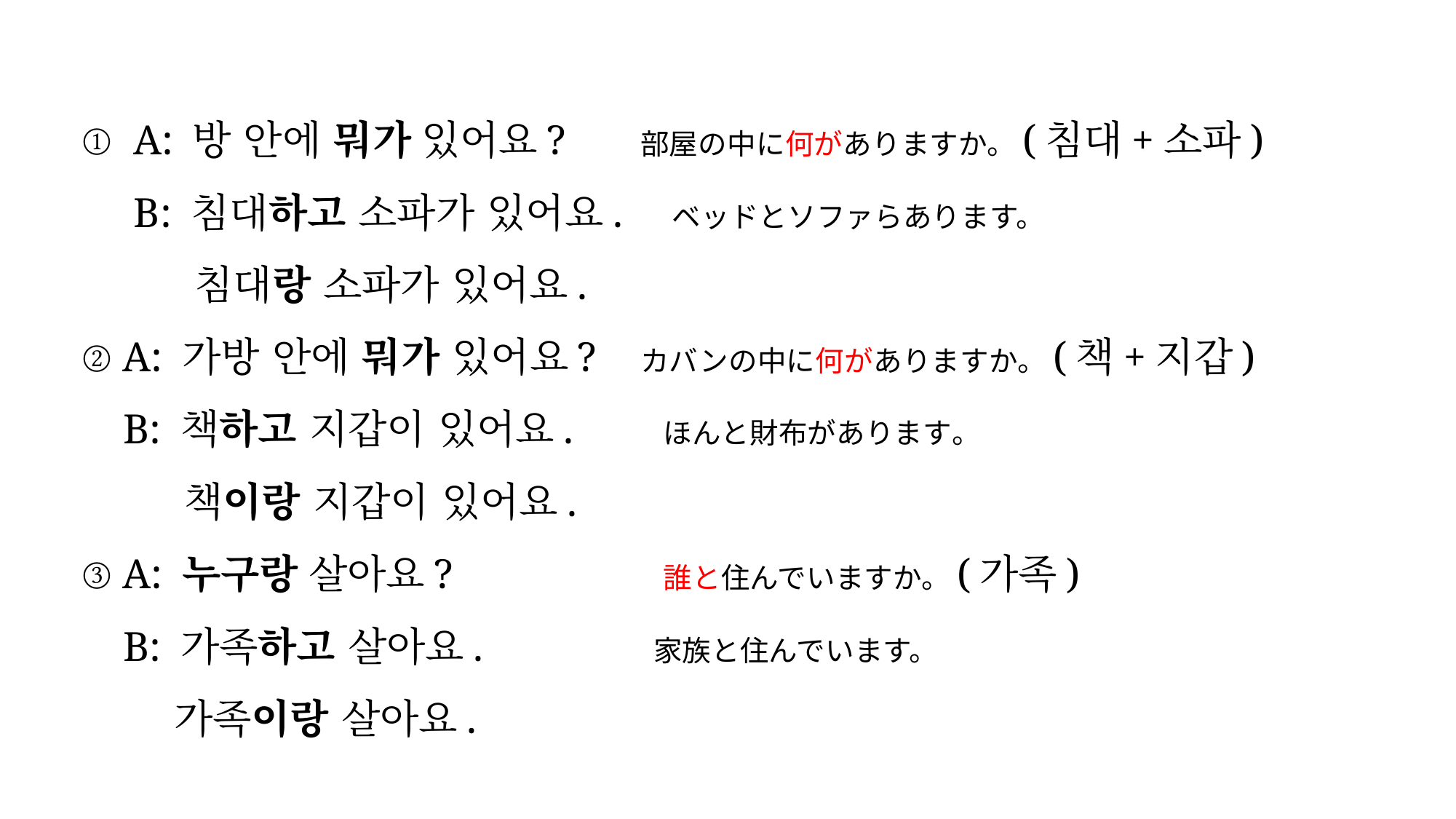

#
①  A: 방 안에 뭐가 있어요?	　部屋の中に何がありますか。(침대+소파)
     B: 침대하고 소파가 있어요.　ベッドとソファらあります。
          침대랑 소파가 있어요.
② A: 가방 안에 뭐가 있어요?	　カバンの中に何がありますか。(책+지갑)
    B: 책하고 지갑이 있어요.　　ほんと財布があります。
         책이랑 지갑이 있어요.
③ A: 누구랑 살아요?　　　　　誰と住んでいますか。(가족)
    B: 가족하고 살아요.　　　　家族と住んでいます。
        가족이랑 살아요.